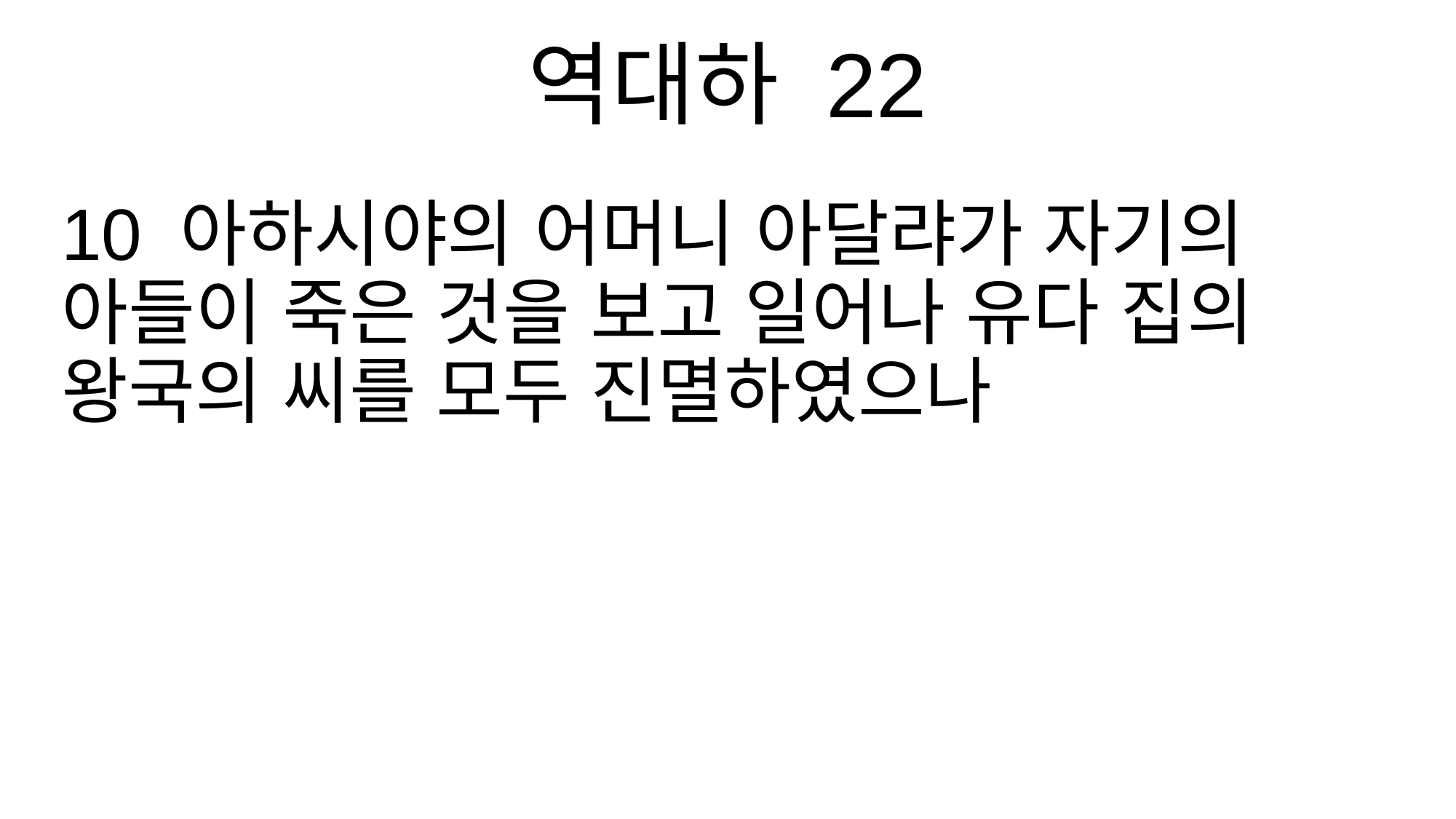

역대하 22
10 아하시야의 어머니 아달랴가 자기의 아들이 죽은 것을 보고 일어나 유다 집의 왕국의 씨를 모두 진멸하였으나